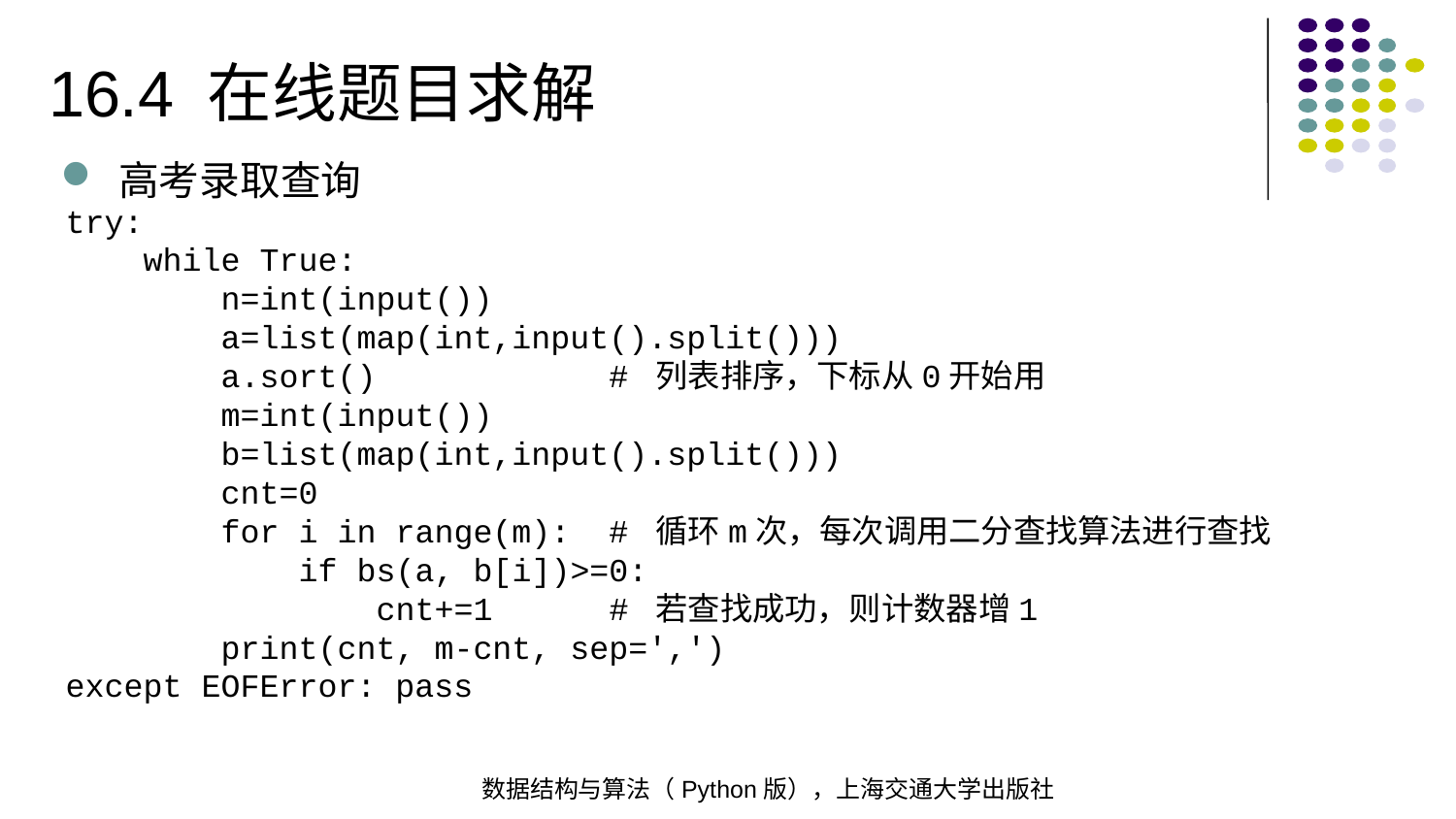

16.4 在线题目求解
高考录取查询
try:
    while True:
        n=int(input())
        a=list(map(int,input().split()))
        a.sort()            # 列表排序，下标从0开始用
        m=int(input())
        b=list(map(int,input().split()))
        cnt=0
        for i in range(m):  # 循环m次，每次调用二分查找算法进行查找
            if bs(a, b[i])>=0:
                cnt+=1      # 若查找成功，则计数器增1
        print(cnt, m-cnt, sep=',')
except EOFError: pass